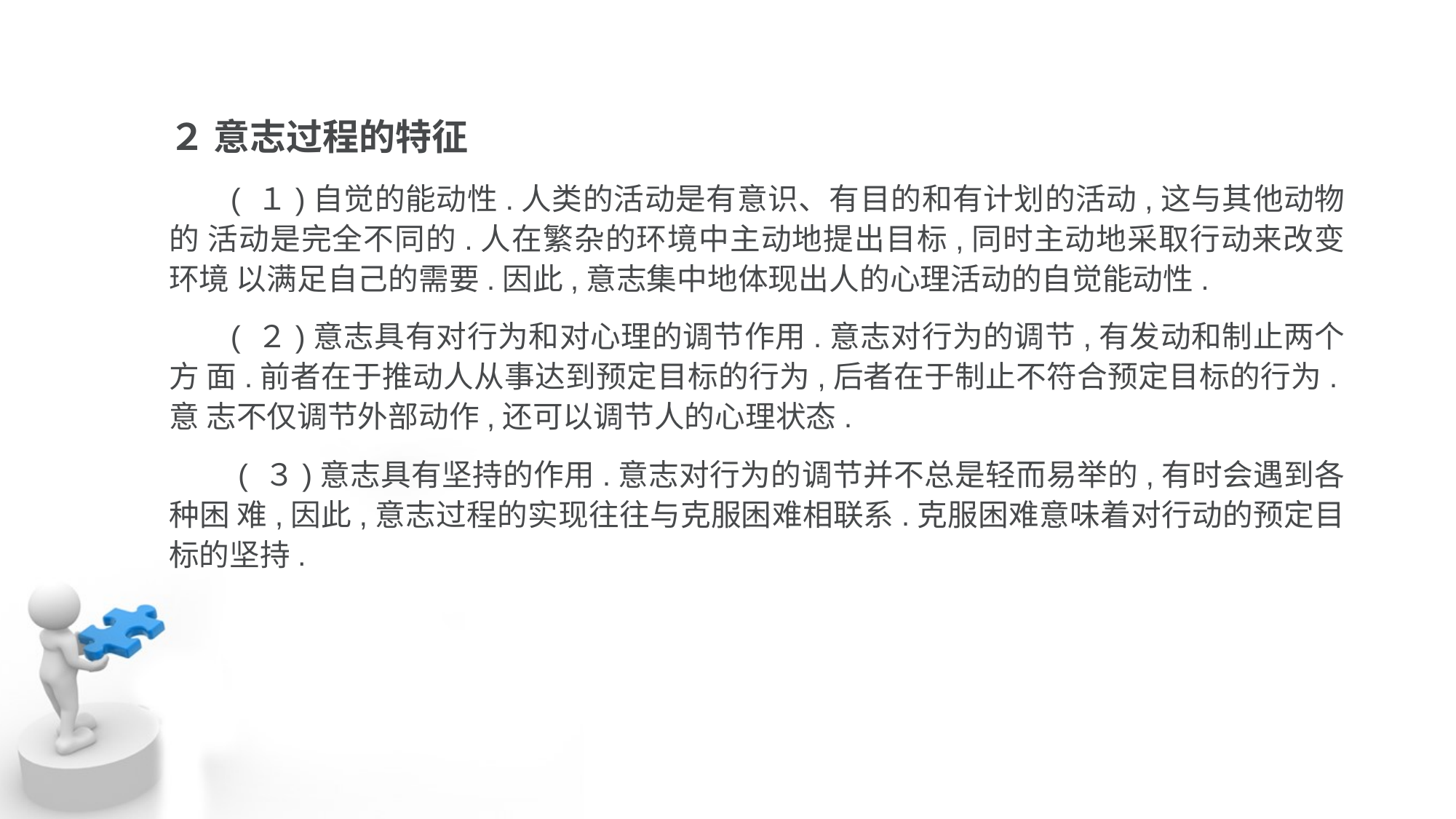

２ 意志过程的特征
       ( １)自觉的能动性.人类的活动是有意识、有目的和有计划的活动,这与其他动物的 活动是完全不同的.人在繁杂的环境中主动地提出目标,同时主动地采取行动来改变环境 以满足自己的需要.因此,意志集中地体现出人的心理活动的自觉能动性.
       ( ２)意志具有对行为和对心理的调节作用.意志对行为的调节,有发动和制止两个方 面.前者在于推动人从事达到预定目标的行为,后者在于制止不符合预定目标的行为.意 志不仅调节外部动作,还可以调节人的心理状态.
        ( ３)意志具有坚持的作用.意志对行为的调节并不总是轻而易举的,有时会遇到各种困 难,因此,意志过程的实现往往与克服困难相联系.克服困难意味着对行动的预定目标的坚持.